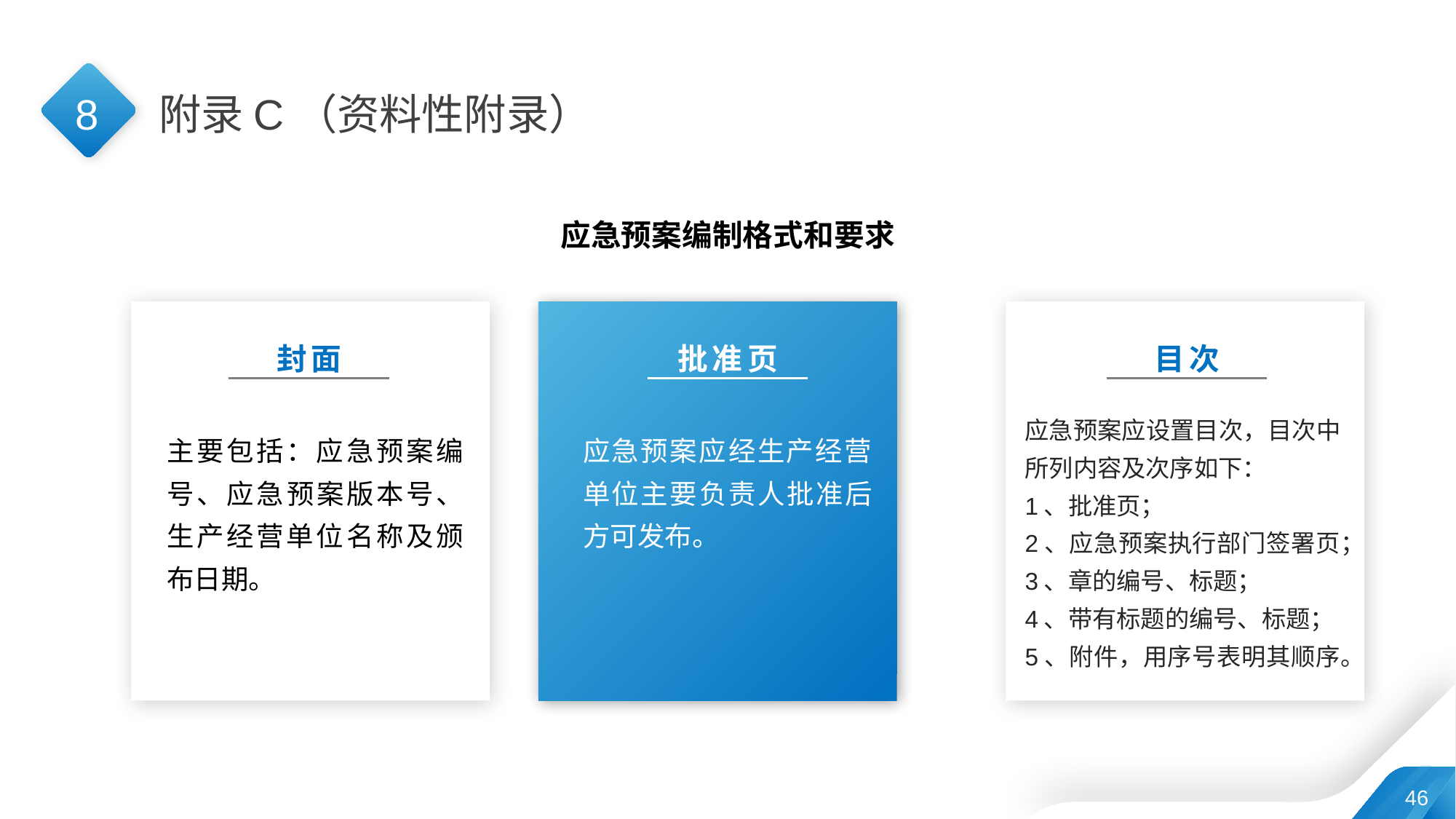

8
附录C（资料性附录）
应急预案编制格式和要求

封面
批准页
目次
应急预案应设置目次，目次中所列内容及次序如下：
1、批准页；
2、应急预案执行部门签署页；
3、章的编号、标题；
4、带有标题的编号、标题；
5、附件，用序号表明其顺序。
主要包括：应急预案编号、应急预案版本号、生产经营单位名称及颁布日期。
应急预案应经生产经营单位主要负责人批准后方可发布。